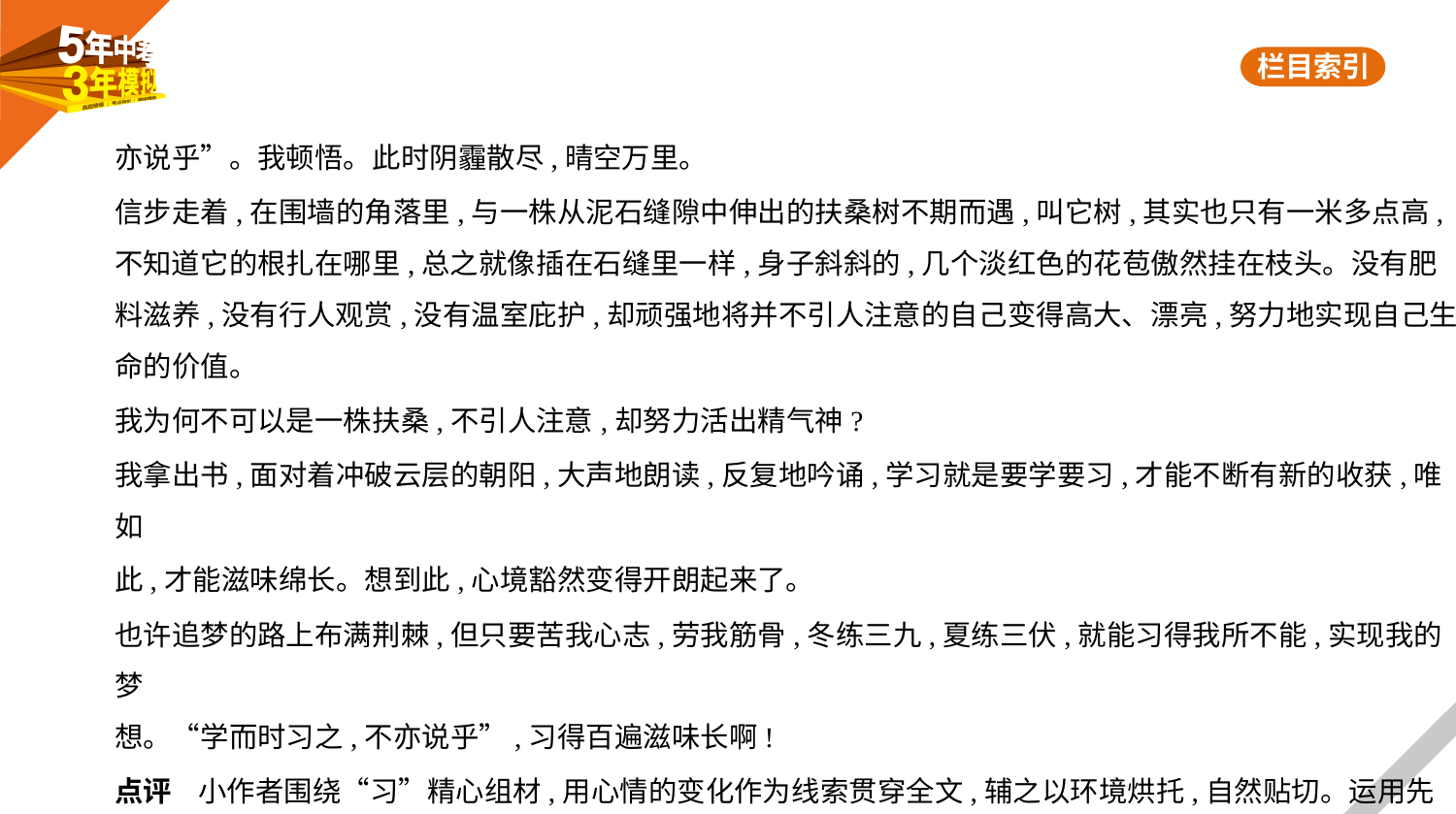

亦说乎”。我顿悟。此时阴霾散尽,晴空万里。
信步走着,在围墙的角落里,与一株从泥石缝隙中伸出的扶桑树不期而遇,叫它树,其实也只有一米多点高,
不知道它的根扎在哪里,总之就像插在石缝里一样,身子斜斜的,几个淡红色的花苞傲然挂在枝头。没有肥
料滋养,没有行人观赏,没有温室庇护,却顽强地将并不引人注意的自己变得高大、漂亮,努力地实现自己生
命的价值。
我为何不可以是一株扶桑,不引人注意,却努力活出精气神?
我拿出书,面对着冲破云层的朝阳,大声地朗读,反复地吟诵,学习就是要学要习,才能不断有新的收获,唯如
此,才能滋味绵长。想到此,心境豁然变得开朗起来了。
也许追梦的路上布满荆棘,但只要苦我心志,劳我筋骨,冬练三九,夏练三伏,就能习得我所不能,实现我的梦
想。“学而时习之,不亦说乎”,习得百遍滋味长啊!
点评    小作者围绕“习”精心组材,用心情的变化作为线索贯穿全文,辅之以环境烘托,自然贴切。运用先
抑后扬的手法,前后对比,一气呵成。写作要用心观察生活、体验生活、感悟生活,才能下笔有神。